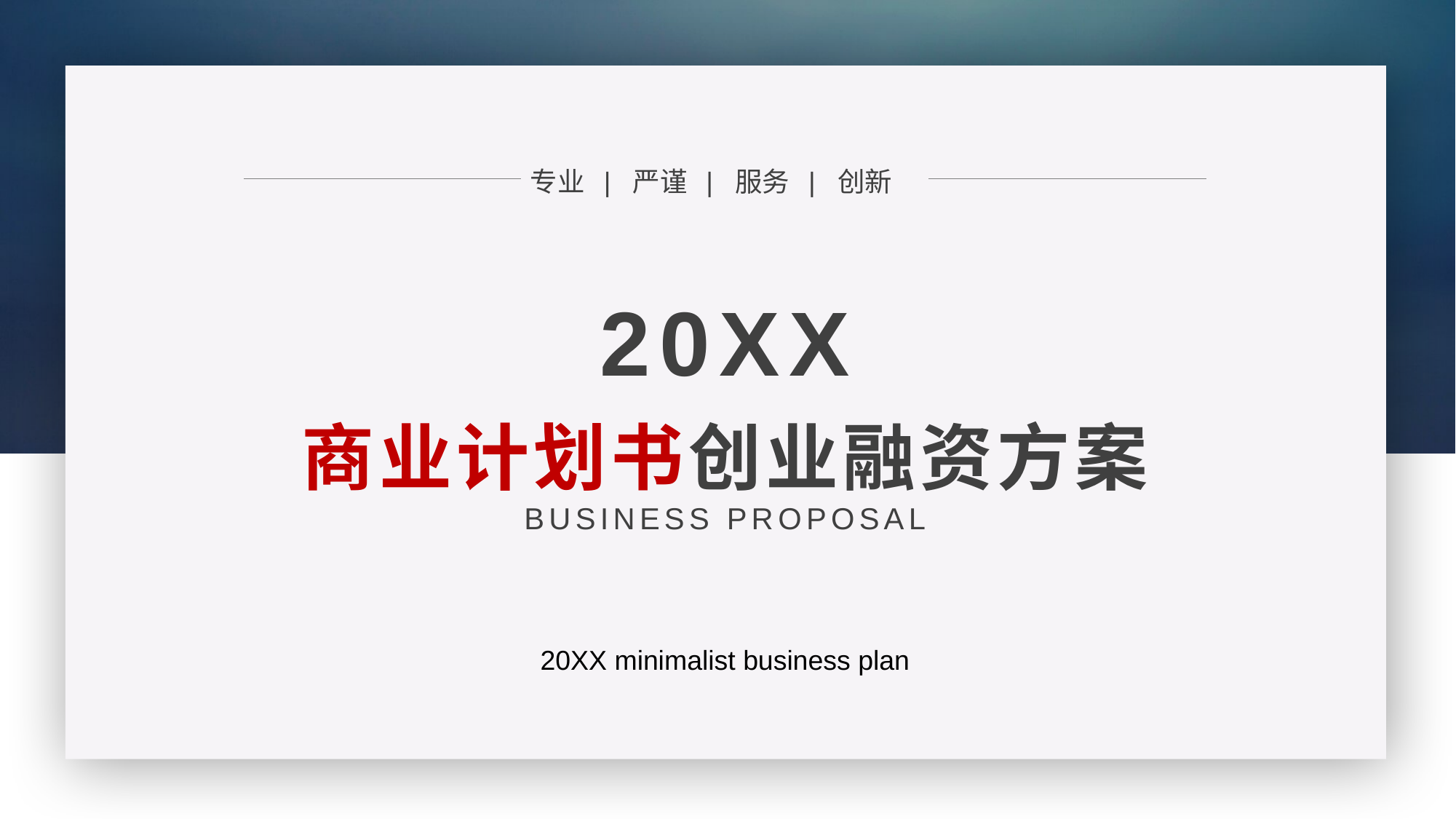

专业  |  严谨  |  服务  |  创新
20XX
商业计划书创业融资方案
BUSINESS PROPOSAL
20XX minimalist business plan